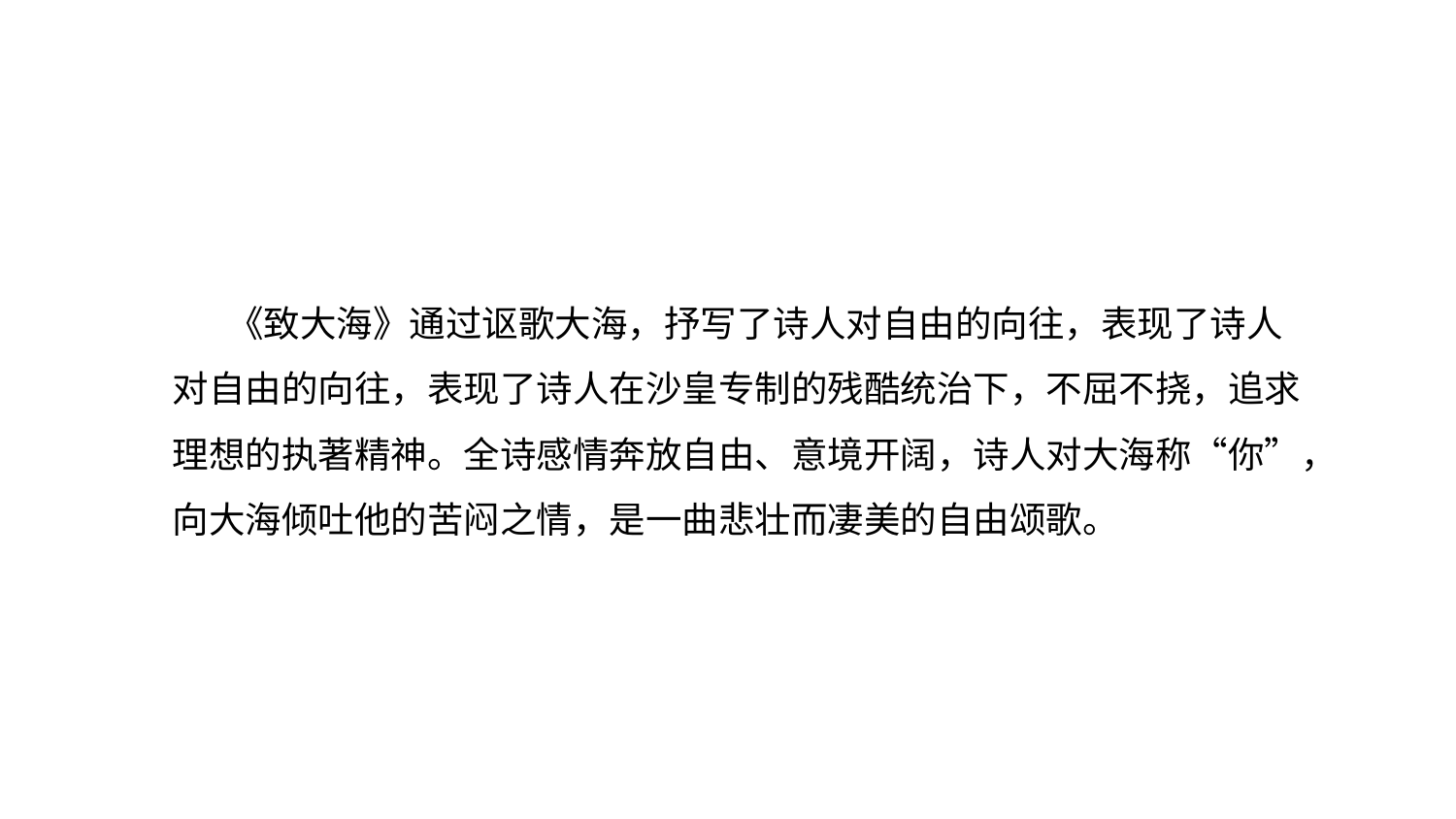

内容小结
《致大海》通过讴歌大海，抒写了诗人对自由的向往，表现了诗人对自由的向往，表现了诗人在沙皇专制的残酷统治下，不屈不挠，追求理想的执著精神。全诗感情奔放自由、意境开阔，诗人对大海称“你”，向大海倾吐他的苦闷之情，是一曲悲壮而凄美的自由颂歌。